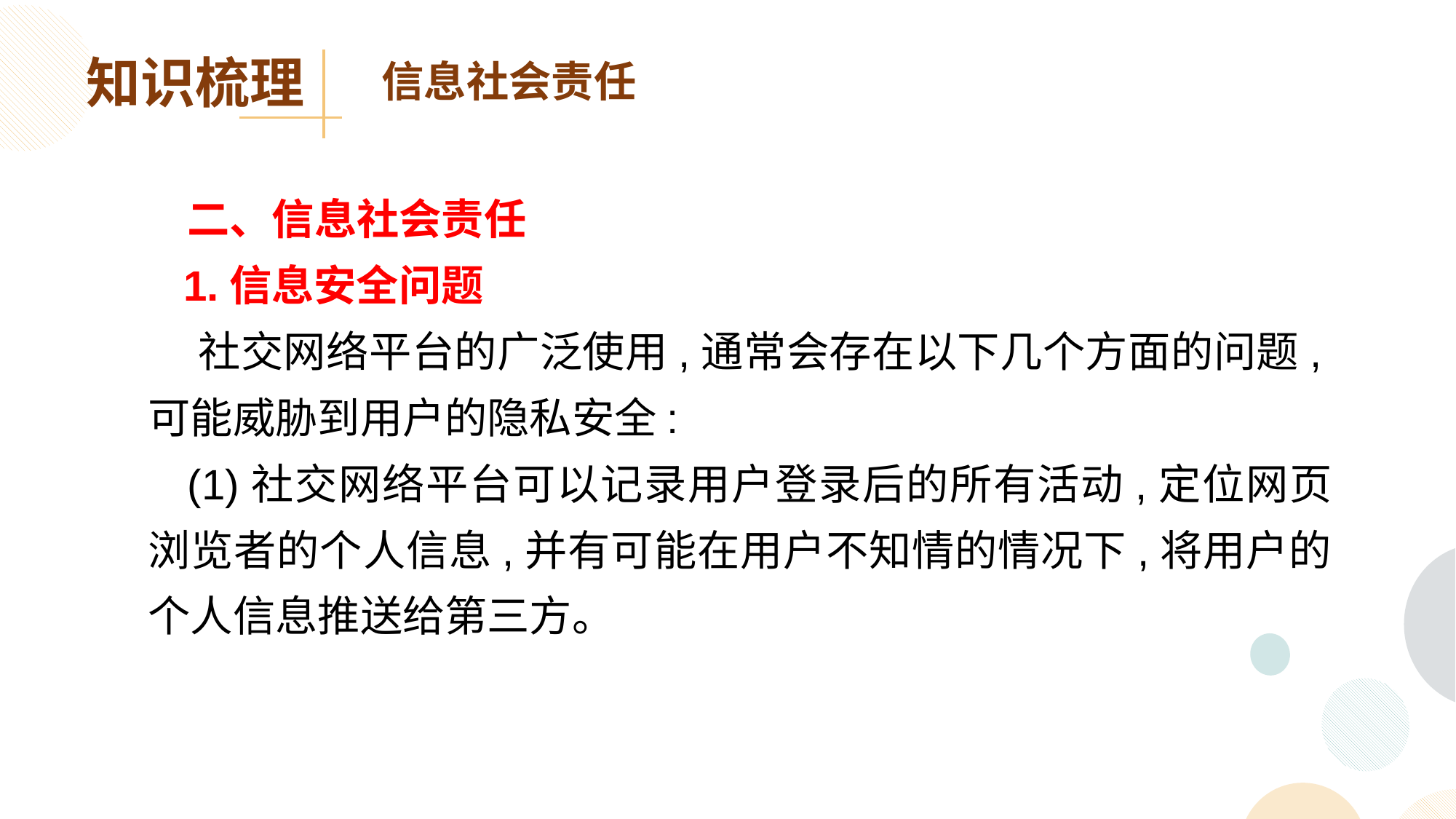

知识梳理
信息社会责任
   二、信息社会责任
   1.信息安全问题
    社交网络平台的广泛使用,通常会存在以下几个方面的问题,可能威胁到用户的隐私安全:
   (1)社交网络平台可以记录用户登录后的所有活动,定位网页浏览者的个人信息,并有可能在用户不知情的情况下,将用户的个人信息推送给第三方。